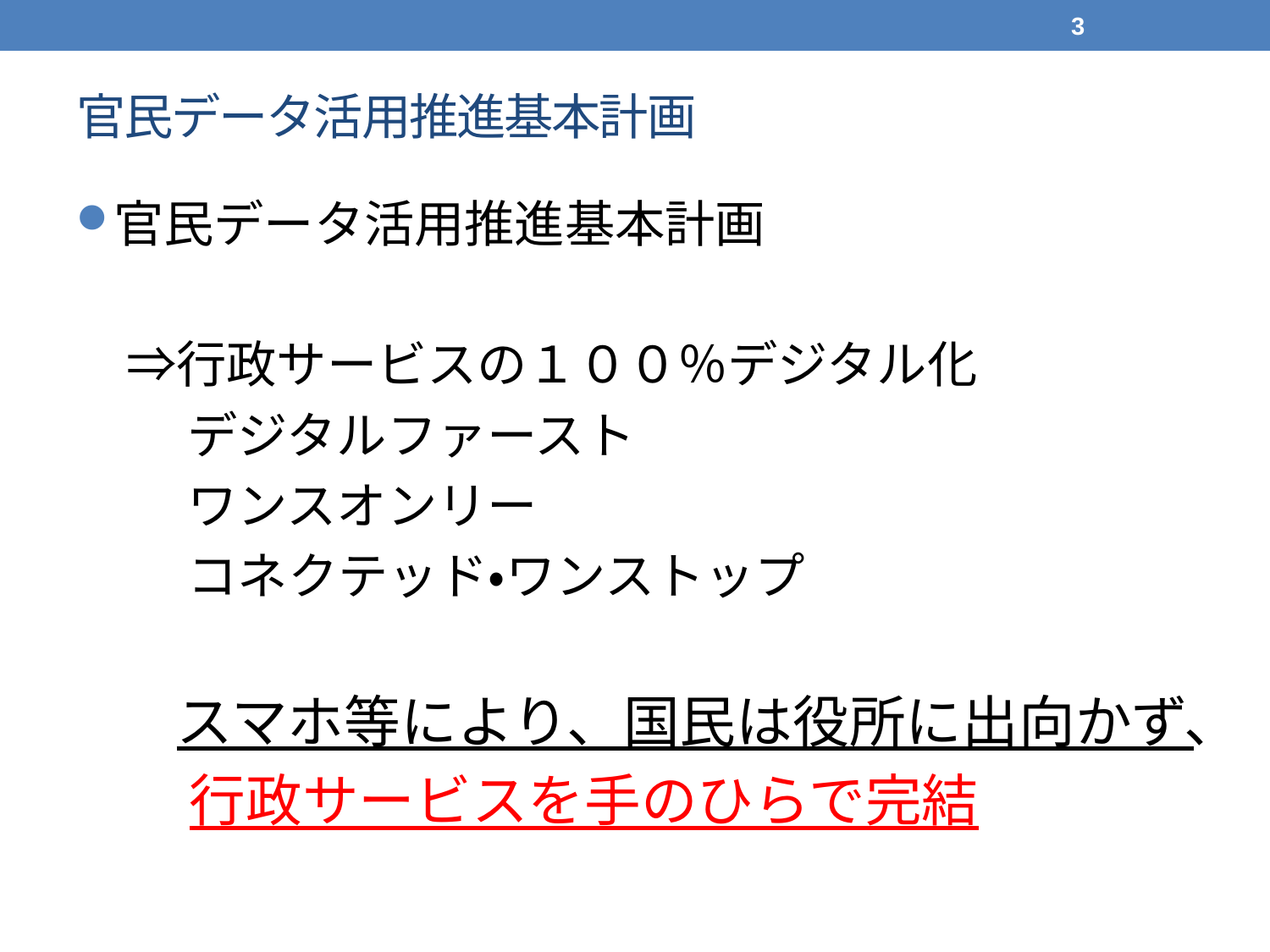

3
# 官民データ活用推進基本計画
官民データ活用推進基本計画

　⇒行政サービスの１００％デジタル化
　　 デジタルファースト
　　 ワンスオンリー
　　 コネクテッド・ワンストップ

　　スマホ等により、国民は役所に出向かず、
　　行政サービスを手のひらで完結